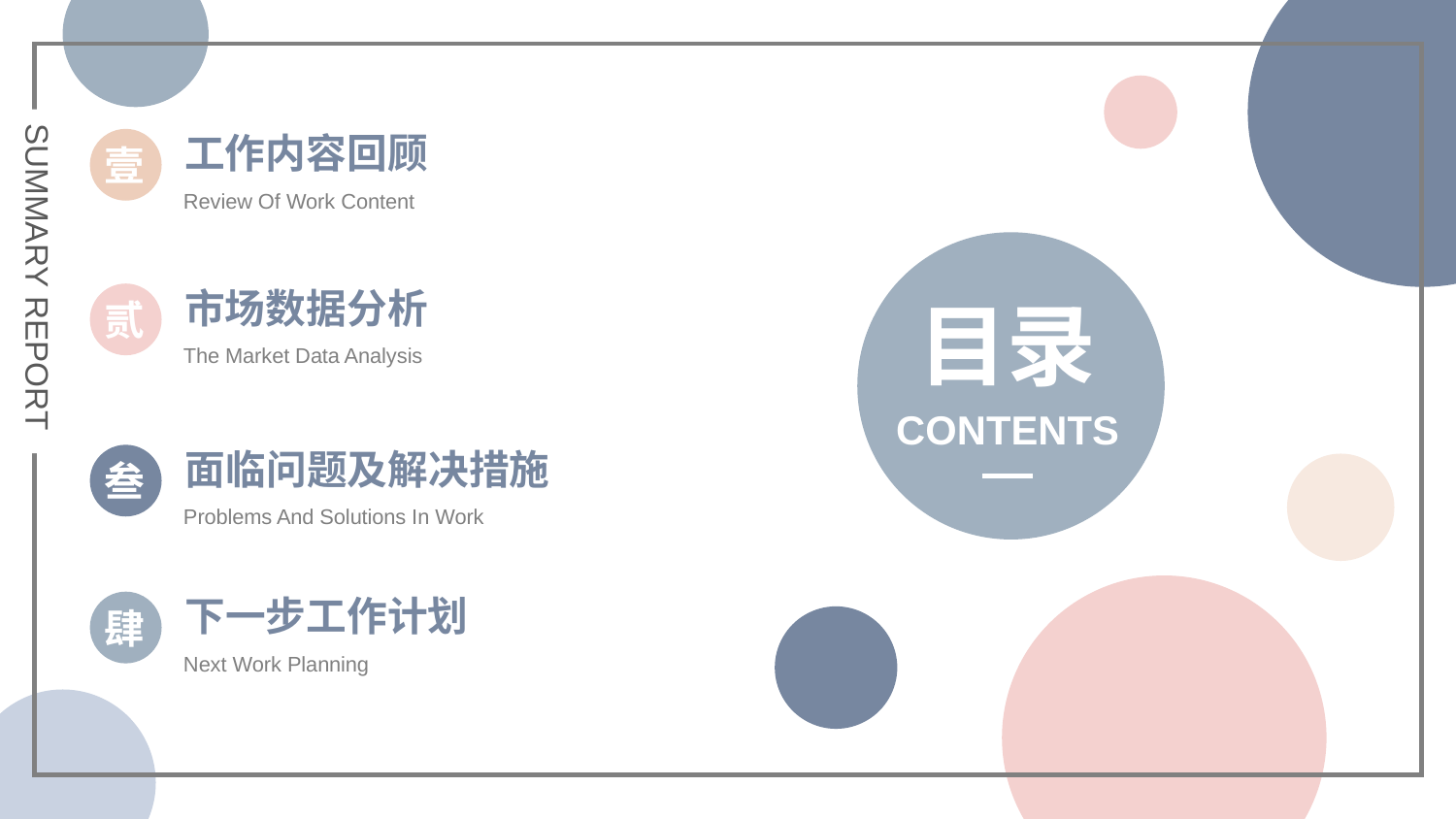

https://www.ypppt.com/
工作内容回顾

壹
Review Of Work Content

SUMMARY REPORT
市场数据分析
目录

贰
The Market Data Analysis

CONTENTS
面临问题及解决措施

叁

Problems And Solutions In Work

下一步工作计划

肆

Next Work Planning